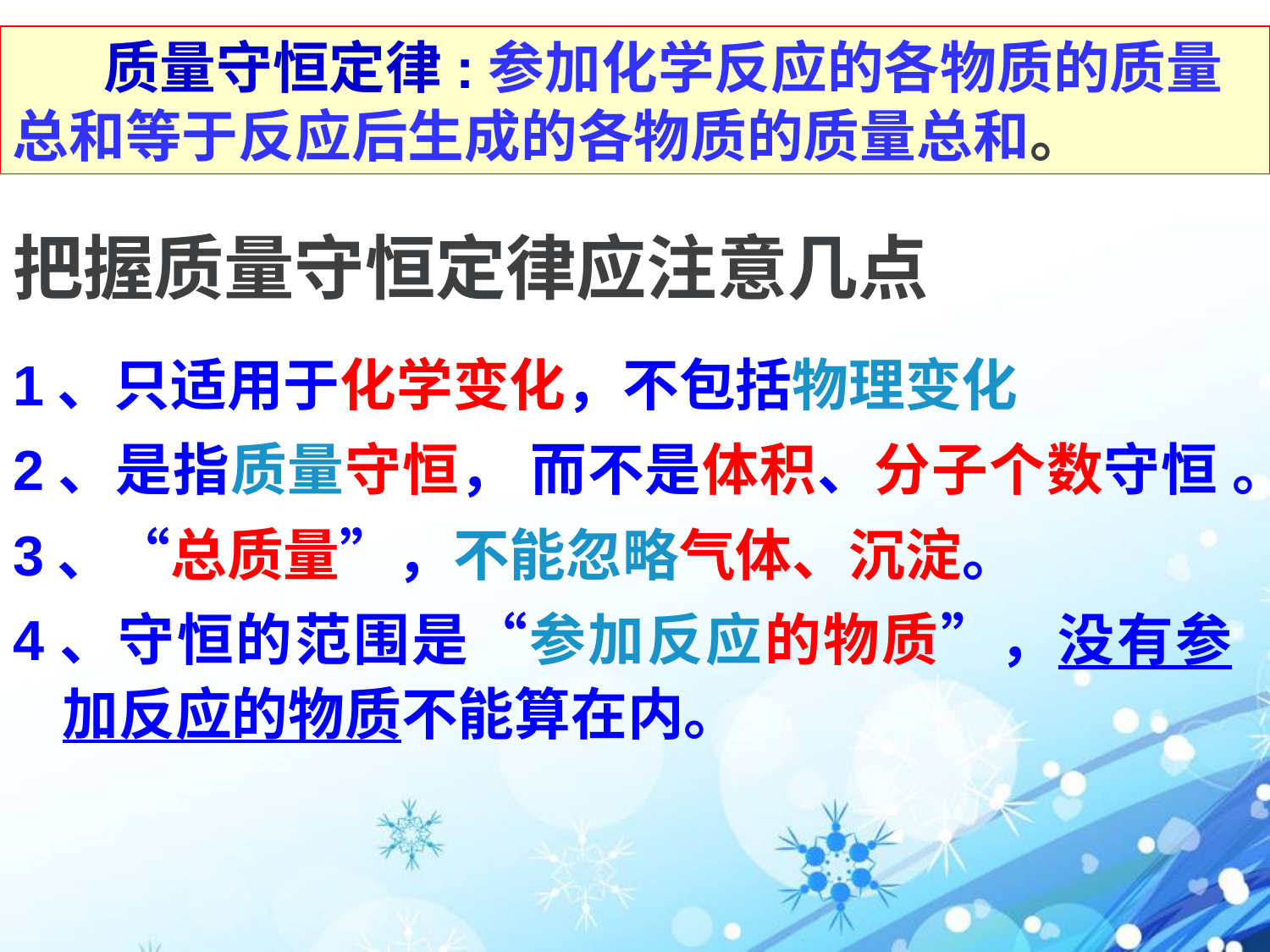

质量守恒定律:参加化学反应的各物质的质量总和等于反应后生成的各物质的质量总和。
把握质量守恒定律应注意几点
1、只适用于化学变化，不包括物理变化
2、是指质量守恒， 而不是体积、分子个数守恒 。
3、“总质量”，不能忽略气体、沉淀。
4、守恒的范围是“参加反应的物质”，没有参加反应的物质不能算在内。